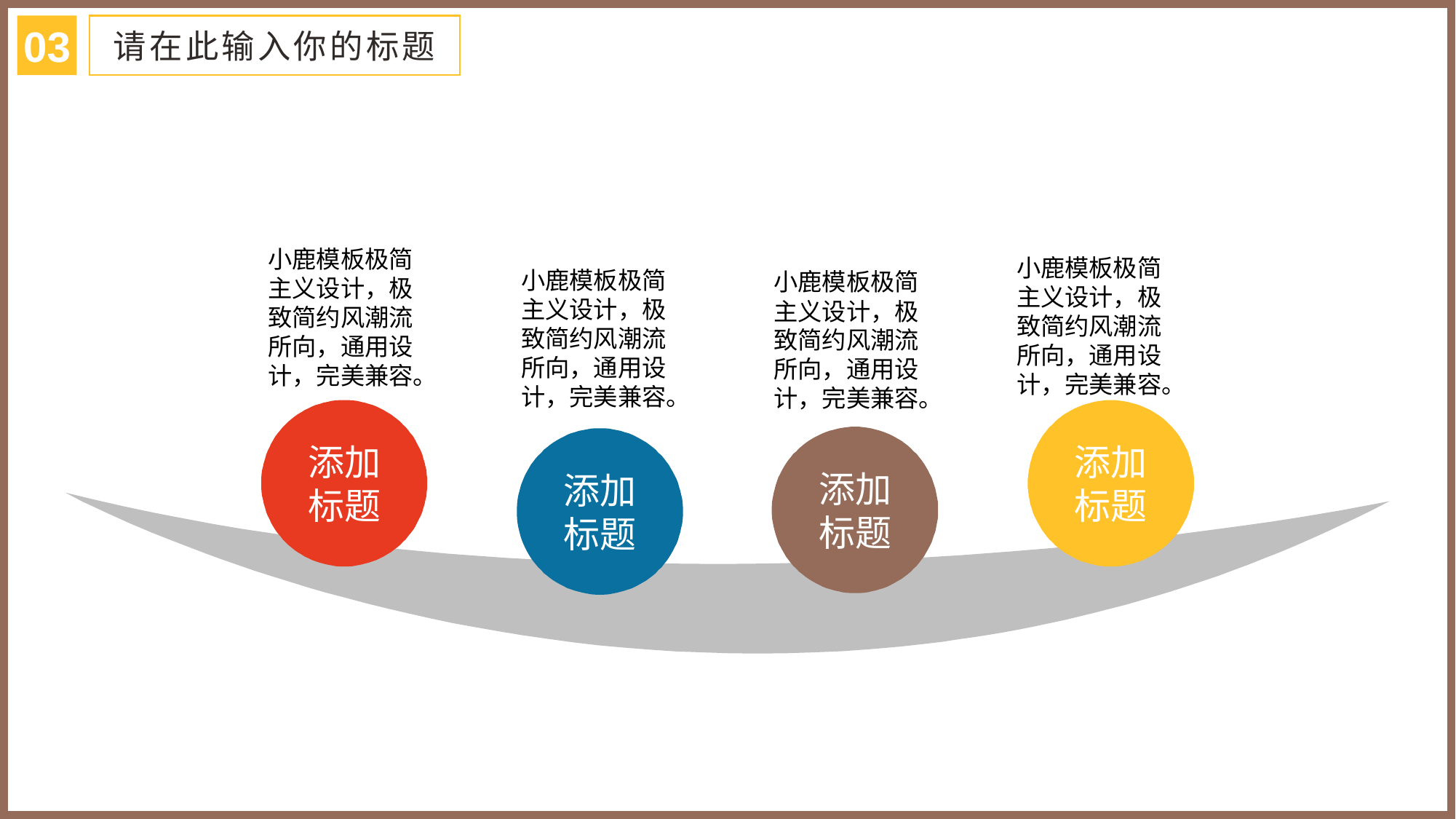

03
请在此输入你的标题
小鹿模板极简主义设计，极致简约风潮流所向，通用设计，完美兼容。
小鹿模板极简主义设计，极致简约风潮流所向，通用设计，完美兼容。
小鹿模板极简主义设计，极致简约风潮流所向，通用设计，完美兼容。
小鹿模板极简主义设计，极致简约风潮流所向，通用设计，完美兼容。
添加
标题
添加
标题
添加
标题
添加
标题